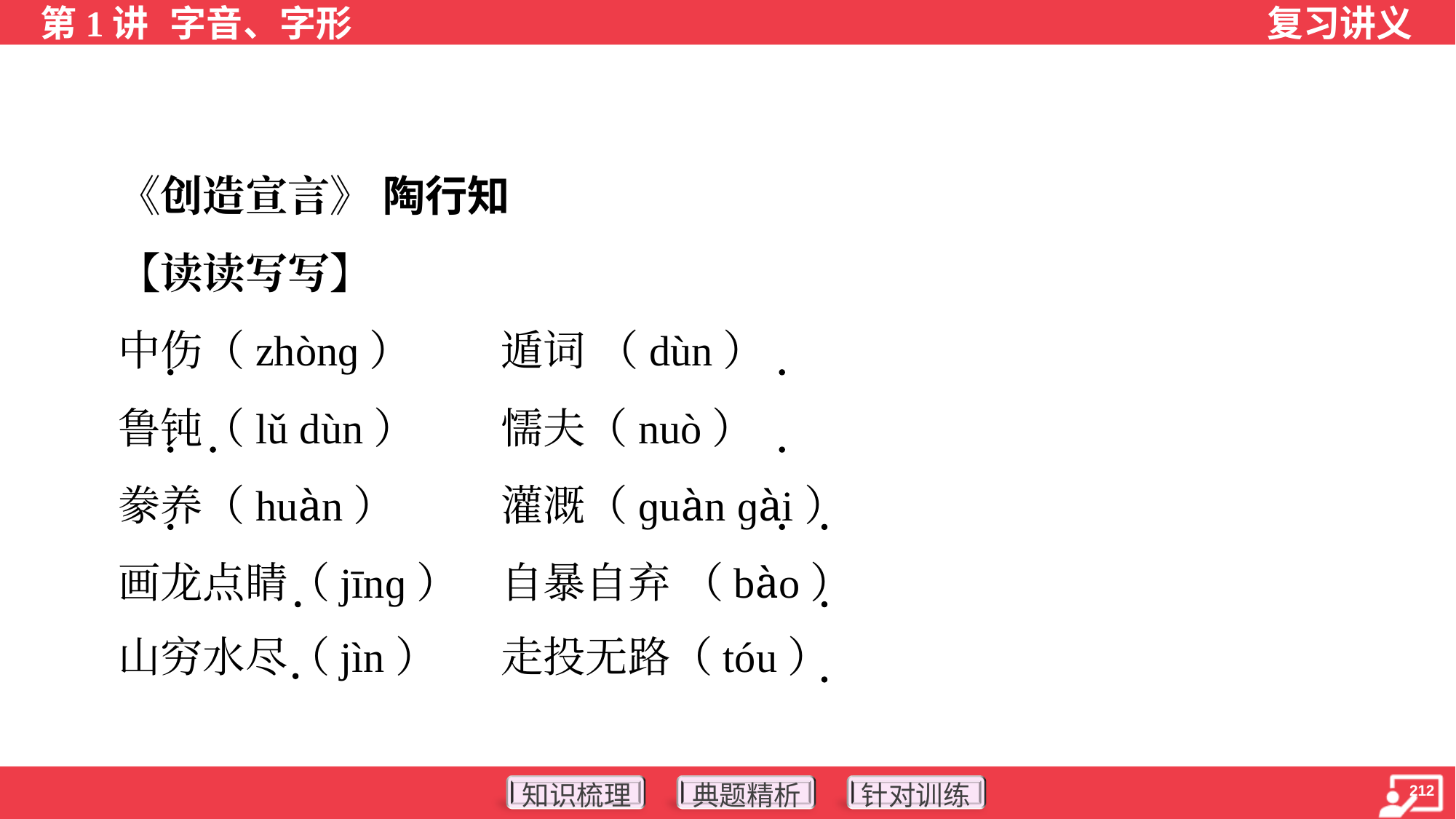

《创造宣言》 陶行知
    【读读写写】
    中伤（zhònɡ）	遁词 （dùn）
    鲁钝（lǔ dùn）	懦夫（nuò）
    豢养（huàn）	灌溉（ɡuàn ɡài）
    画龙点睛（jīnɡ）	自暴自弃 （bào）
    山穷水尽（jìn）	走投无路（tóu）